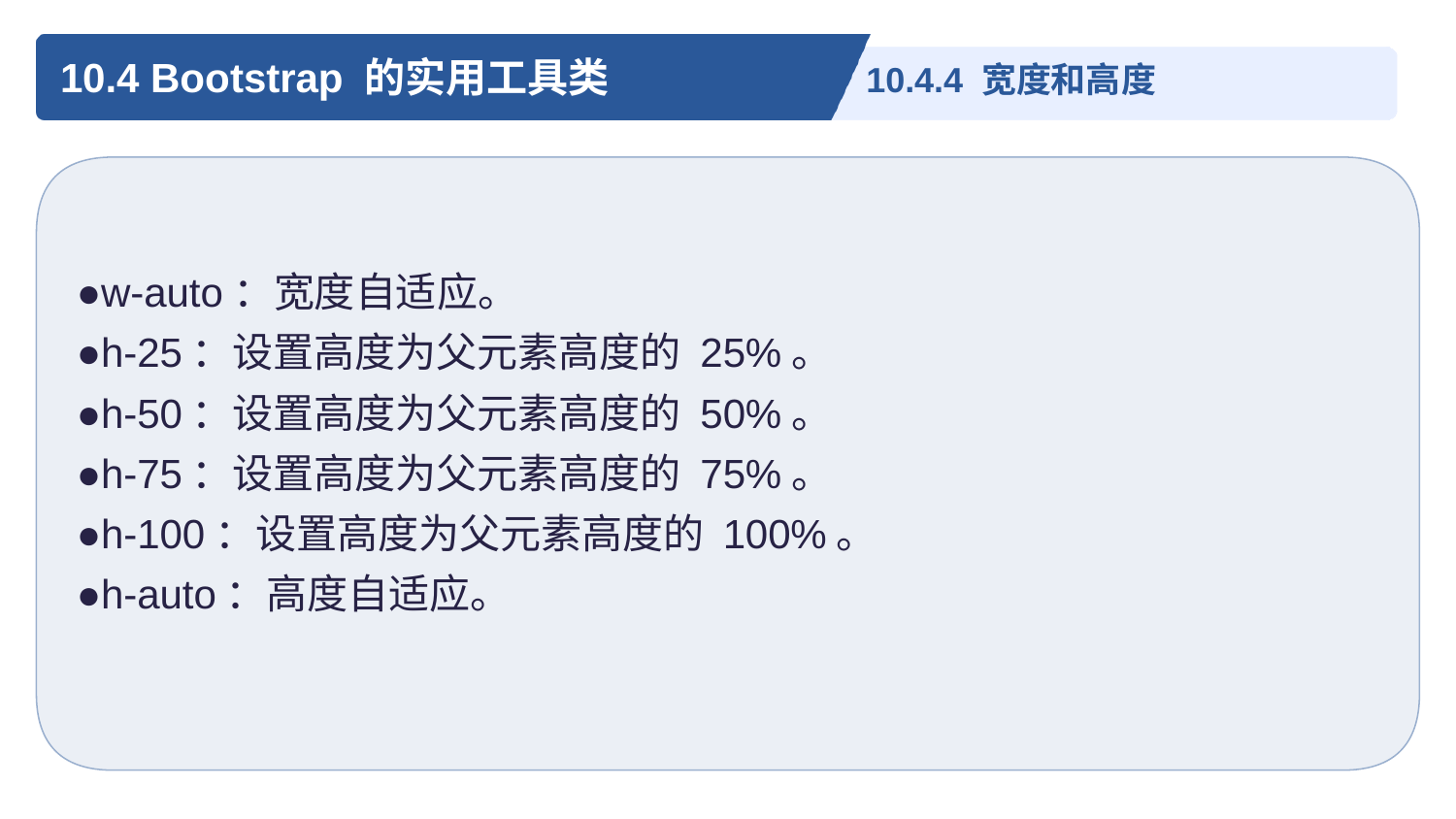

10.4 Bootstrap 的实用工具类
10.4.4 宽度和高度

●w-auto：宽度自适应。
●h-25：设置高度为父元素高度的 25%。
●h-50：设置高度为父元素高度的 50%。
●h-75：设置高度为父元素高度的 75%。
●h-100：设置高度为父元素高度的 100%。
●h-auto：高度自适应。